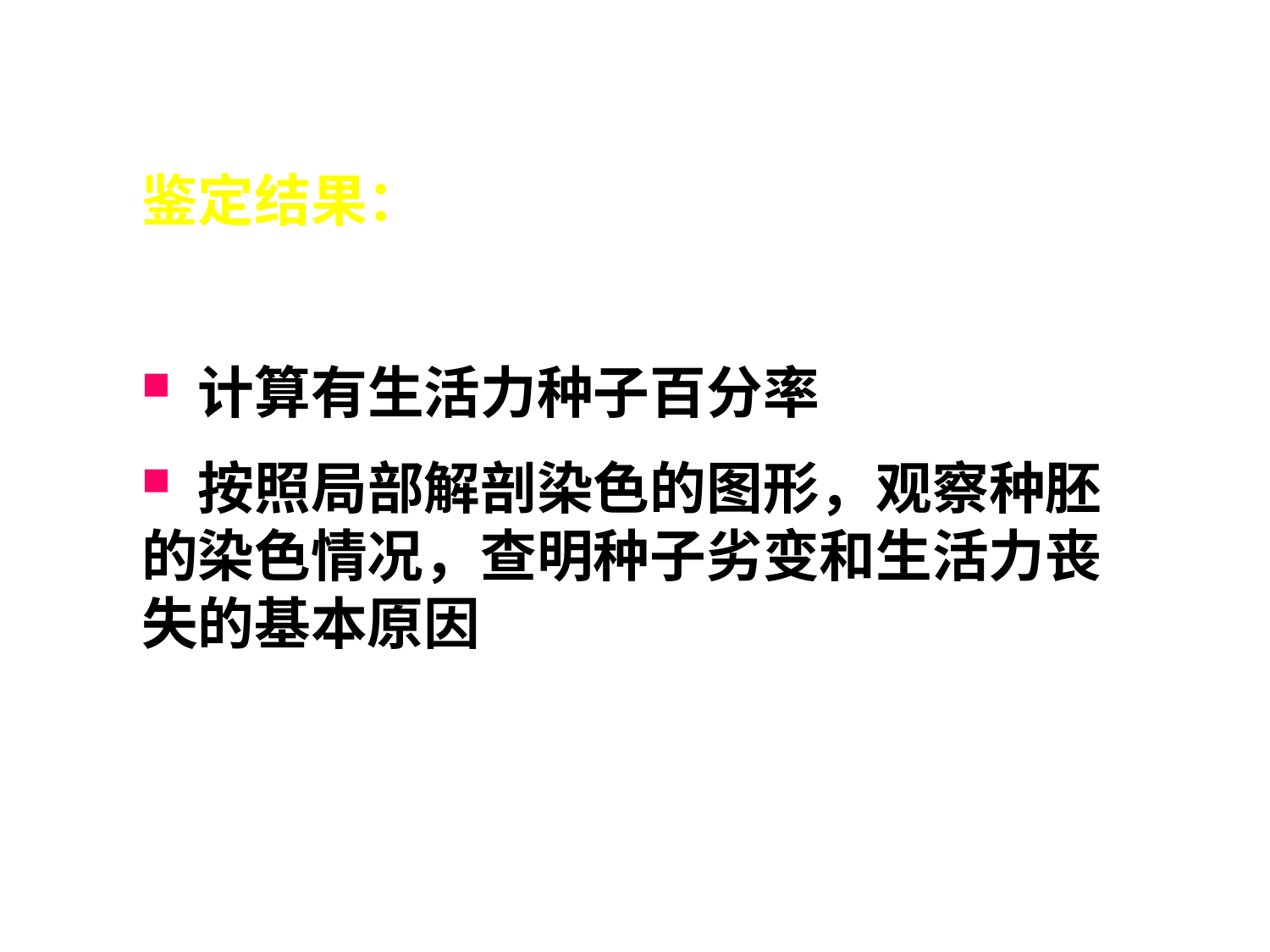

鉴定结果：

 计算有生活力种子百分率
 按照局部解剖染色的图形，观察种胚的染色情况，查明种子劣变和生活力丧失的基本原因